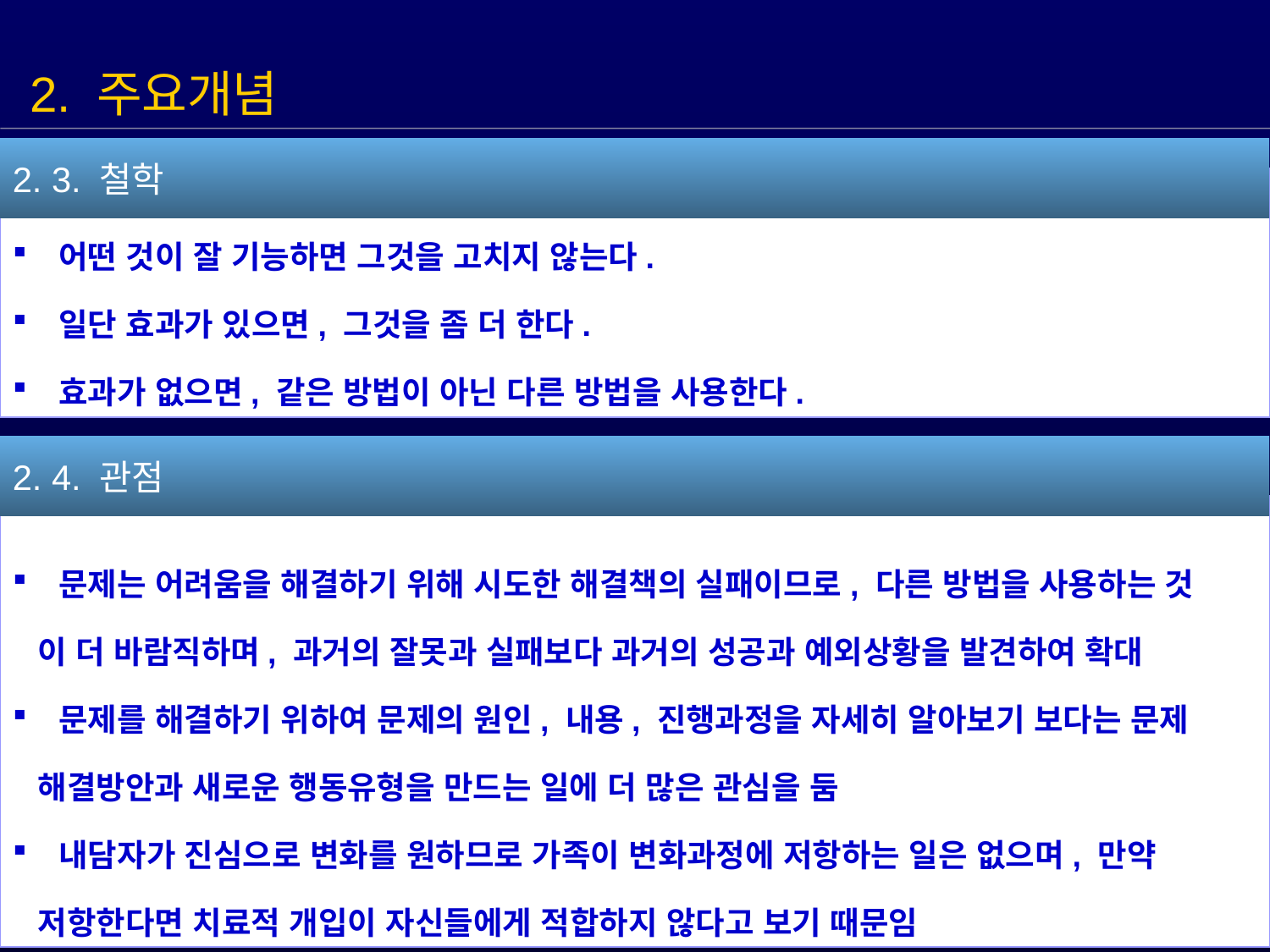

2. 주요개념

 어떤 것이 잘 기능하면 그것을 고치지 않는다.
 일단 효과가 있으면, 그것을 좀 더 한다.
 효과가 없으면, 같은 방법이 아닌 다른 방법을 사용한다.
2. 3. 철학
2. 4. 관점

 문제는 어려움을 해결하기 위해 시도한 해결책의 실패이므로, 다른 방법을 사용하는 것
  이 더 바람직하며, 과거의 잘못과 실패보다 과거의 성공과 예외상황을 발견하여 확대
 문제를 해결하기 위하여 문제의 원인, 내용, 진행과정을 자세히 알아보기 보다는 문제
  해결방안과 새로운 행동유형을 만드는 일에 더 많은 관심을 둠
 내담자가 진심으로 변화를 원하므로 가족이 변화과정에 저항하는 일은 없으며, 만약
  저항한다면 치료적 개입이 자신들에게 적합하지 않다고 보기 때문임